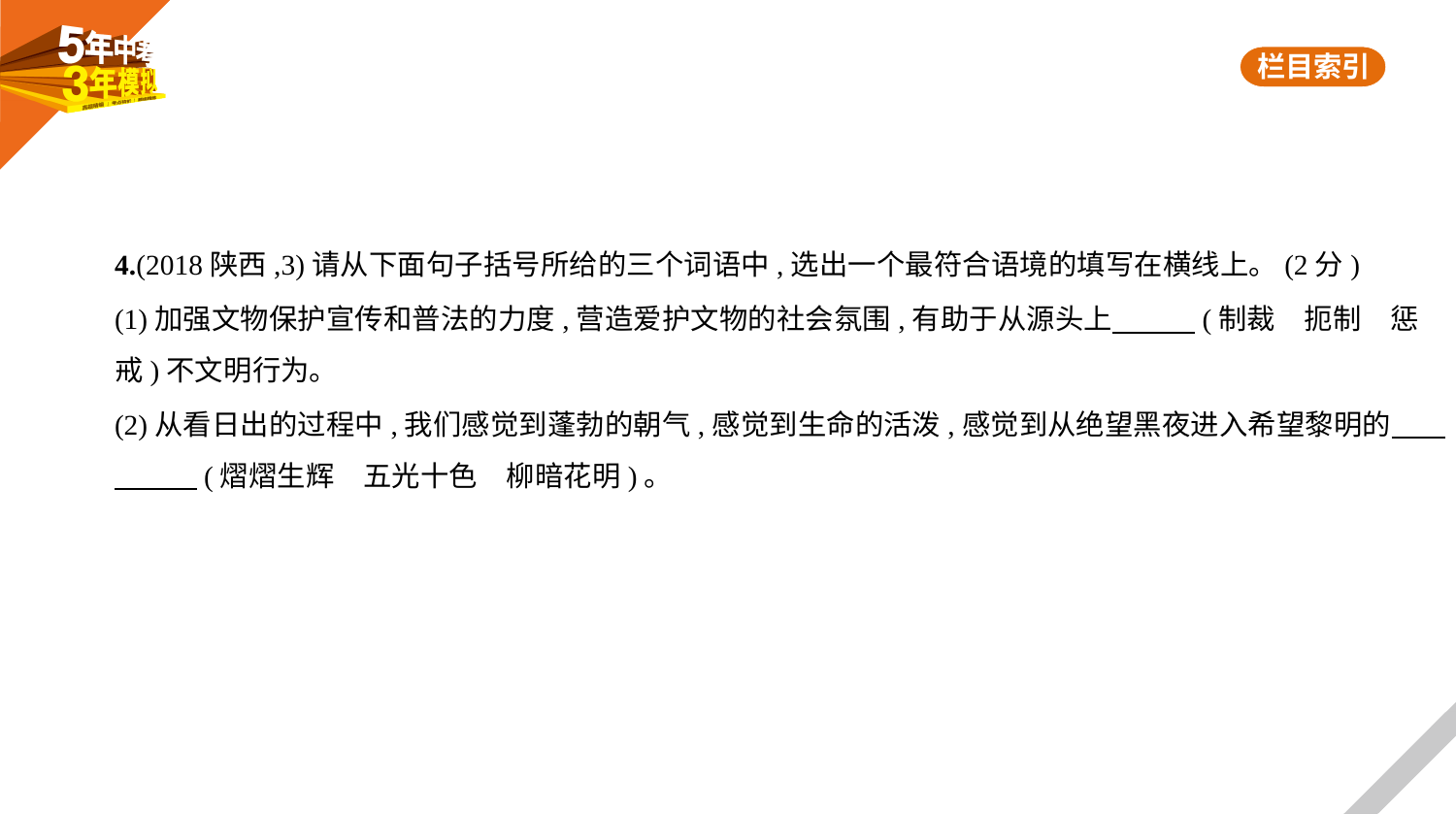

4.(2018陕西,3)请从下面句子括号所给的三个词语中,选出一个最符合语境的填写在横线上。(2分)
(1)加强文物保护宣传和普法的力度,营造爱护文物的社会氛围,有助于从源头上　　    (制裁　扼制　惩
戒)不文明行为。
(2)从看日出的过程中,我们感觉到蓬勃的朝气,感觉到生命的活泼,感觉到从绝望黑夜进入希望黎明的　    
　　    (熠熠生辉　五光十色　柳暗花明)。